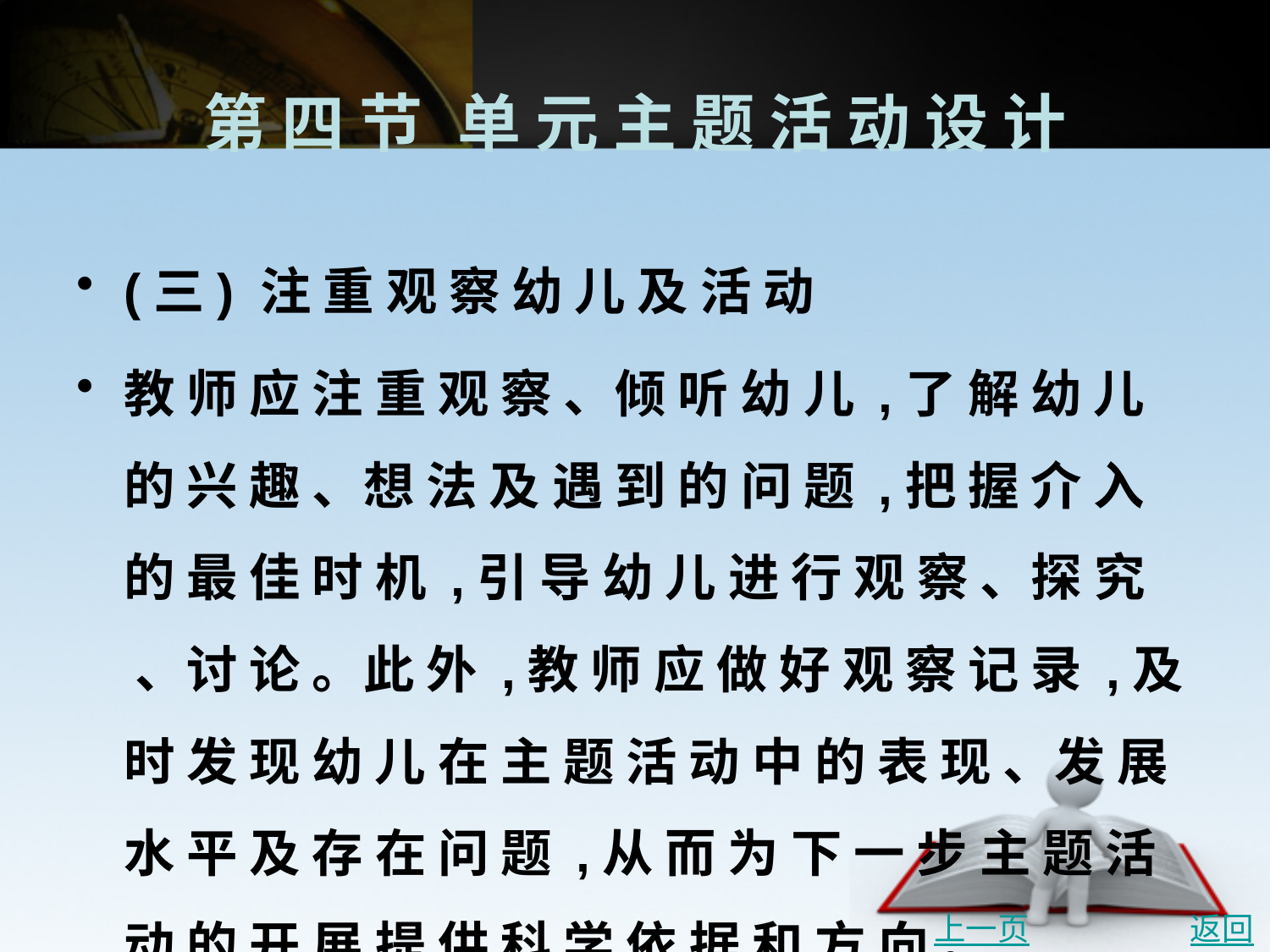

# 第 四 节	单 元 主 题 活 动 设 计
(三) 注 重 观 察 幼 儿 及 活 动
教 师 应 注 重 观 察 、倾 听 幼 儿 ,了 解 幼 儿 的 兴 趣 、想 法 及 遇 到 的 问 题 ,把 握 介 入 的 最 佳 时 机 ,引 导 幼 儿 进 行 观 察 、探 究 、讨 论 。此 外 ,教 师 应 做 好 观 察 记 录 ,及 时 发 现 幼 儿 在 主 题 活 动 中 的 表 现 、发 展 水 平 及 存 在 问 题 ,从 而 为 下 一 步 主 题 活 动 的 开 展 提 供 科 学 依 据 和 方 向 。
(四) 重 视 启 发 与 引 导
在 观 察 基 础 上 ,教 师 应 将 启 发 引 导 贯 穿 在 活 动 中 ,适 时 、适 度 地 提 供 帮 助 。注 意 发 挥 幼 儿 主 体 地 位 ,通 过 启 发 性 问 题 引 导 幼 儿 进 一 步 探 究 。

上一页
返回